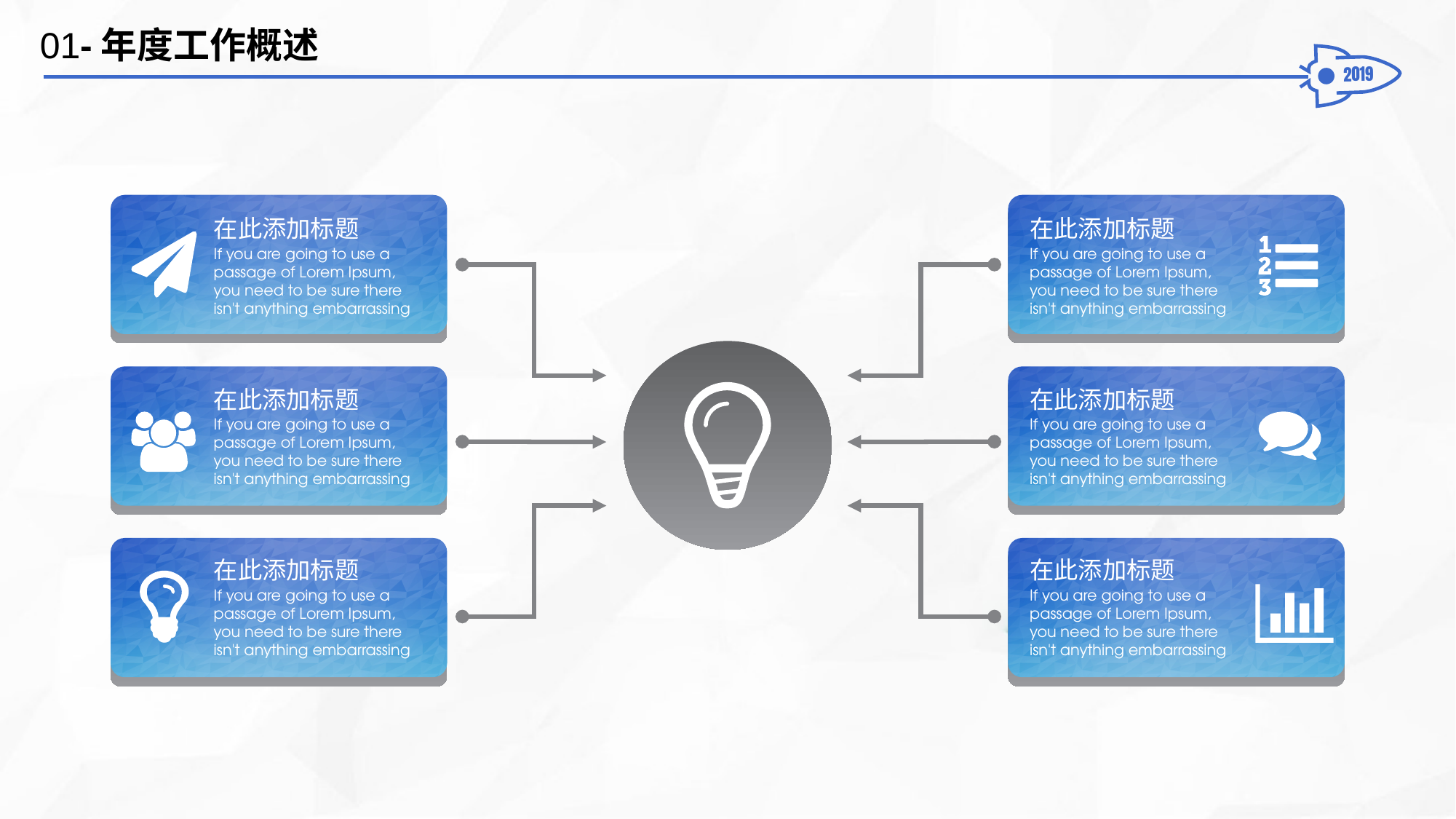

01-年度工作概述

在此添加标题
If you are going to use a passage of Lorem Ipsum, you need to be sure there isn't anything embarrassing

在此添加标题
If you are going to use a passage of Lorem Ipsum, you need to be sure there isn't anything embarrassing

在此添加标题
If you are going to use a passage of Lorem Ipsum, you need to be sure there isn't anything embarrassing

在此添加标题
If you are going to use a passage of Lorem Ipsum, you need to be sure there isn't anything embarrassing

在此添加标题
If you are going to use a passage of Lorem Ipsum, you need to be sure there isn't anything embarrassing

在此添加标题
If you are going to use a passage of Lorem Ipsum, you need to be sure there isn't anything embarrassing